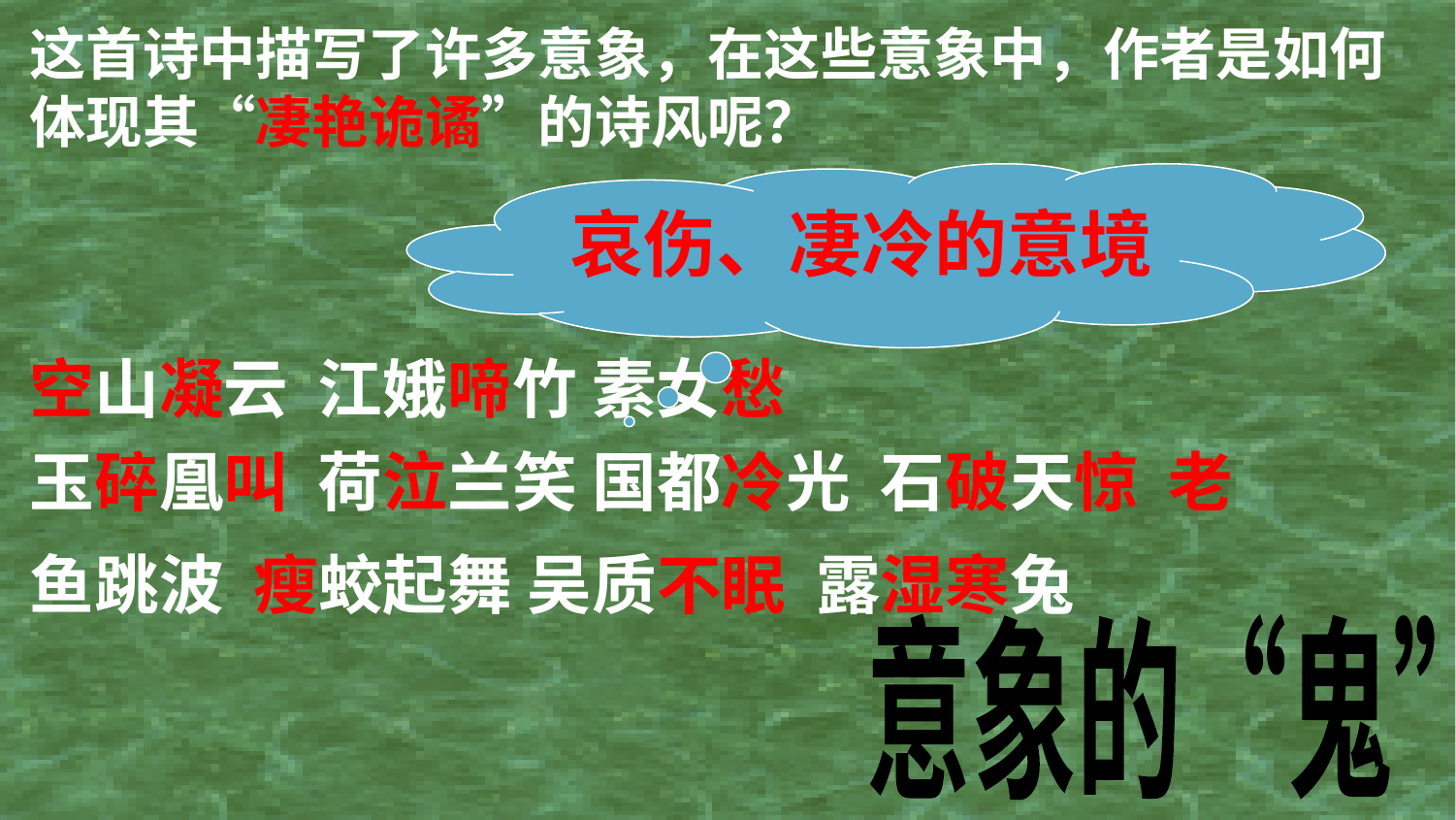

这首诗中描写了许多意象，在这些意象中，作者是如何体现其“凄艳诡谲”的诗风呢？
哀伤、凄冷的意境
空山凝云  江娥啼竹 素女愁
玉碎凰叫  荷泣兰笑 国都冷光  石破天惊  老鱼跳波  瘦蛟起舞 吴质不眠  露湿寒兔

意象的“鬼”